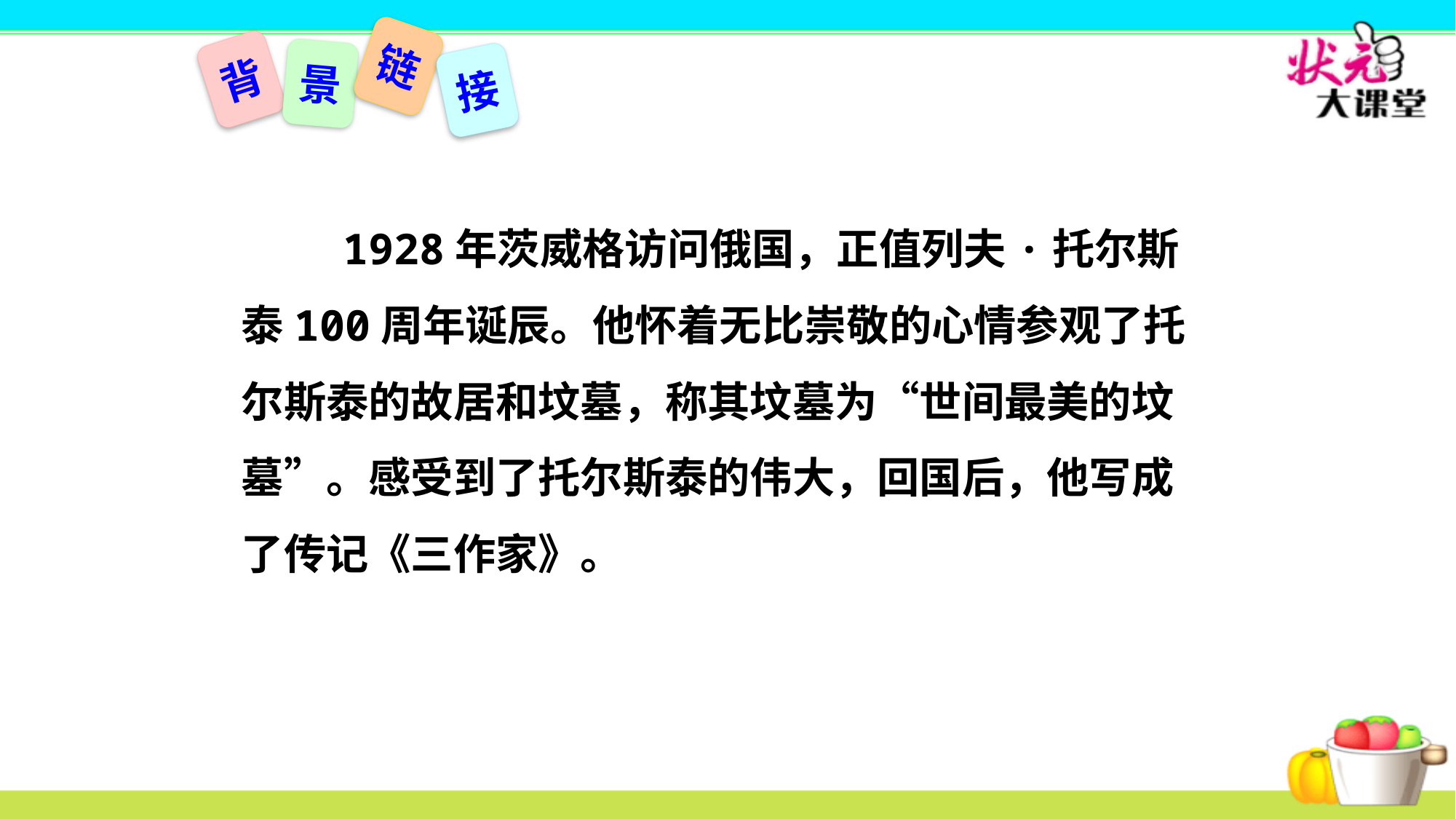

链
背
景
接
    1928年茨威格访问俄国，正值列夫·托尔斯泰100周年诞辰。他怀着无比崇敬的心情参观了托尔斯泰的故居和坟墓，称其坟墓为“世间最美的坟墓”。感受到了托尔斯泰的伟大，回国后，他写成了传记《三作家》。